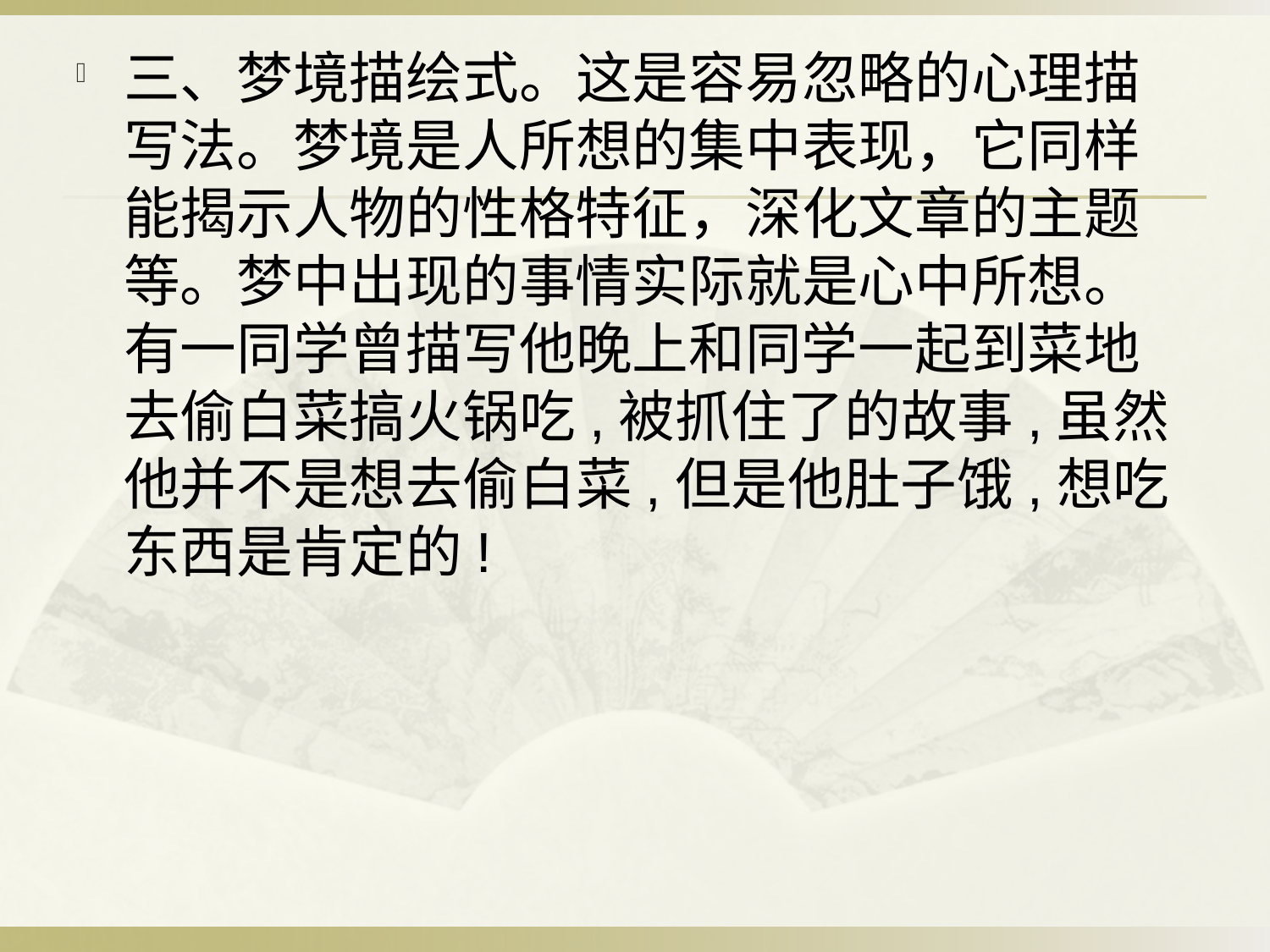

三、梦境描绘式。这是容易忽略的心理描写法。梦境是人所想的集中表现，它同样能揭示人物的性格特征，深化文章的主题等。梦中出现的事情实际就是心中所想。有一同学曾描写他晚上和同学一起到菜地去偷白菜搞火锅吃,被抓住了的故事,虽然他并不是想去偷白菜,但是他肚子饿,想吃东西是肯定的!
#